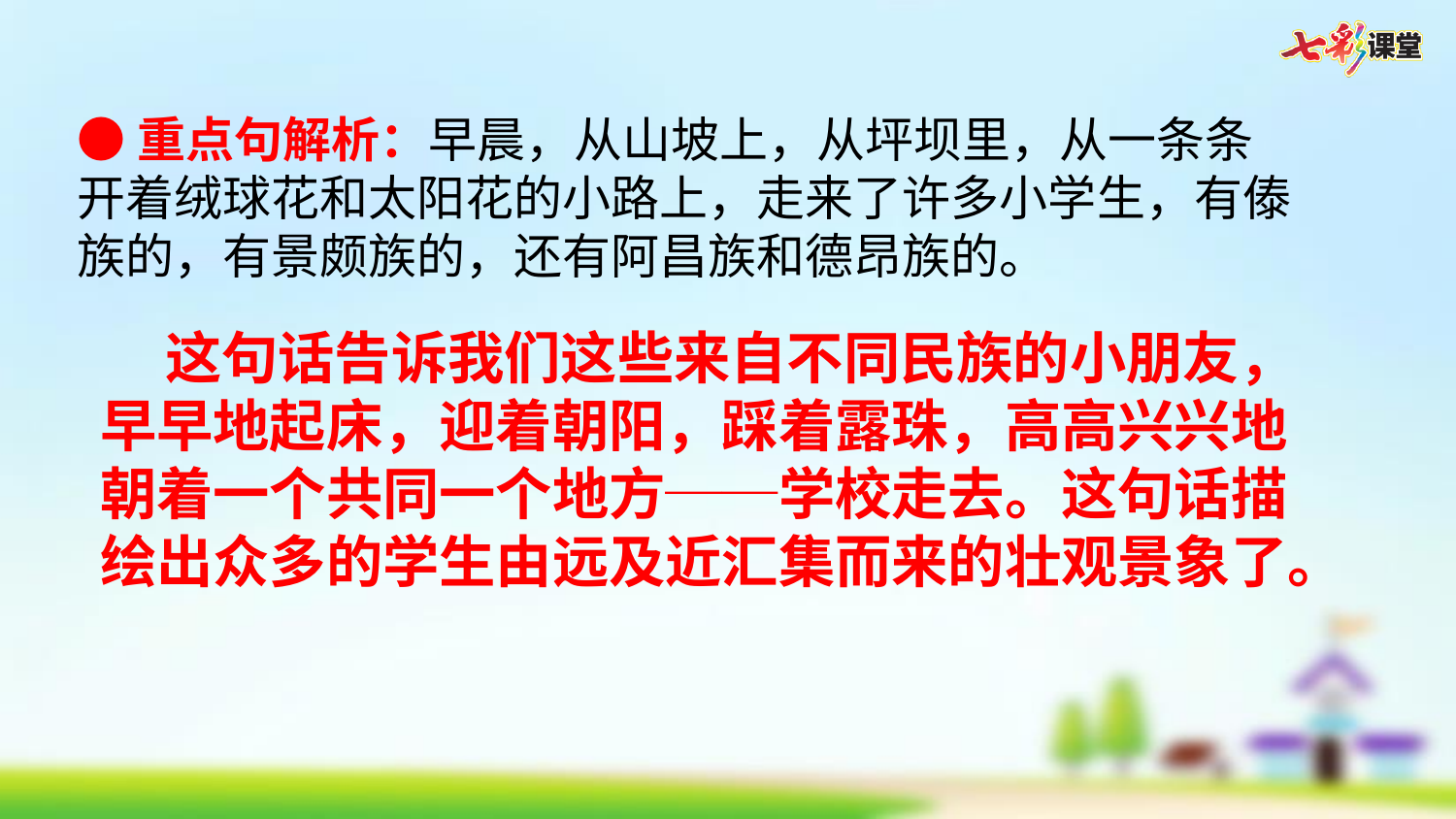

●重点句解析：早晨，从山坡上，从坪坝里，从一条条开着绒球花和太阳花的小路上，走来了许多小学生，有傣族的，有景颇族的，还有阿昌族和德昂族的。
    这句话告诉我们这些来自不同民族的小朋友，早早地起床，迎着朝阳，踩着露珠，高高兴兴地朝着一个共同一个地方──学校走去。这句话描绘出众多的学生由远及近汇集而来的壮观景象了。